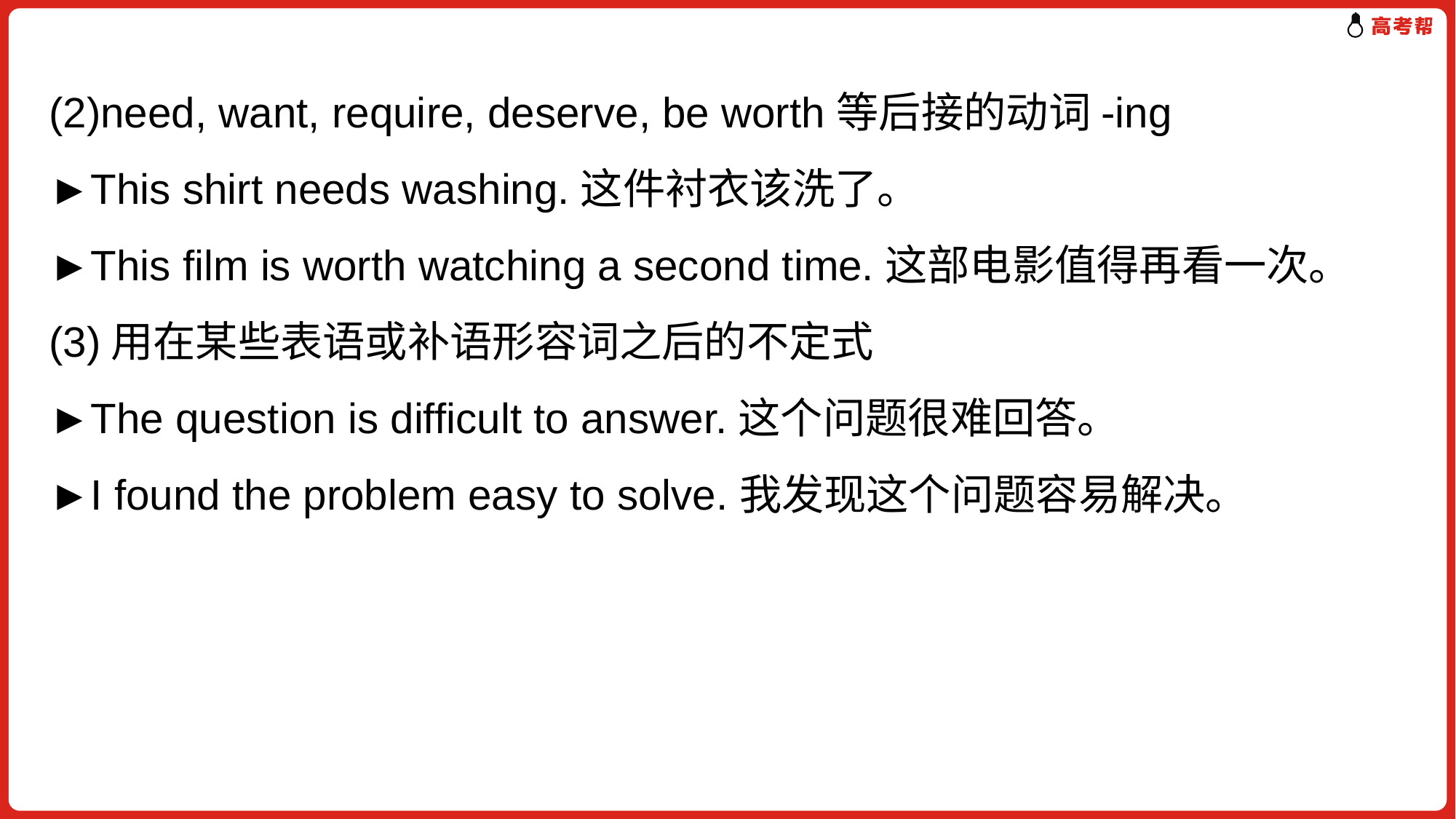

(2)need, want, require, deserve, be worth等后接的动词-ing
►This shirt needs washing.这件衬衣该洗了。
►This film is worth watching a second time.这部电影值得再看一次。
(3)用在某些表语或补语形容词之后的不定式
►The question is difficult to answer.这个问题很难回答。
►I found the problem easy to solve.我发现这个问题容易解决。